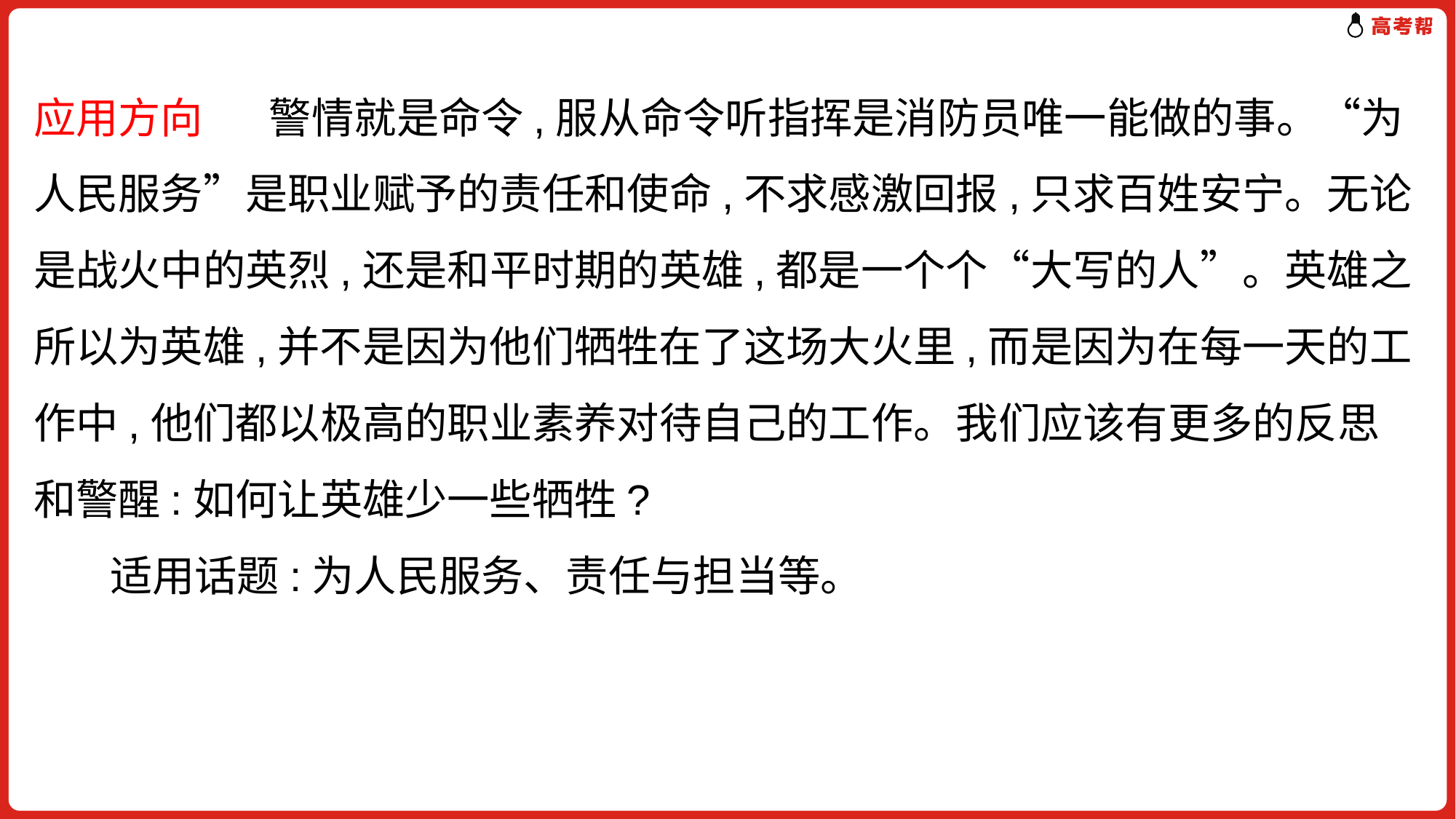

应用方向       警情就是命令,服从命令听指挥是消防员唯一能做的事。“为人民服务”是职业赋予的责任和使命,不求感激回报,只求百姓安宁。无论是战火中的英烈,还是和平时期的英雄,都是一个个“大写的人”。英雄之所以为英雄,并不是因为他们牺牲在了这场大火里,而是因为在每一天的工作中,他们都以极高的职业素养对待自己的工作。我们应该有更多的反思和警醒:如何让英雄少一些牺牲?
       适用话题:为人民服务、责任与担当等。